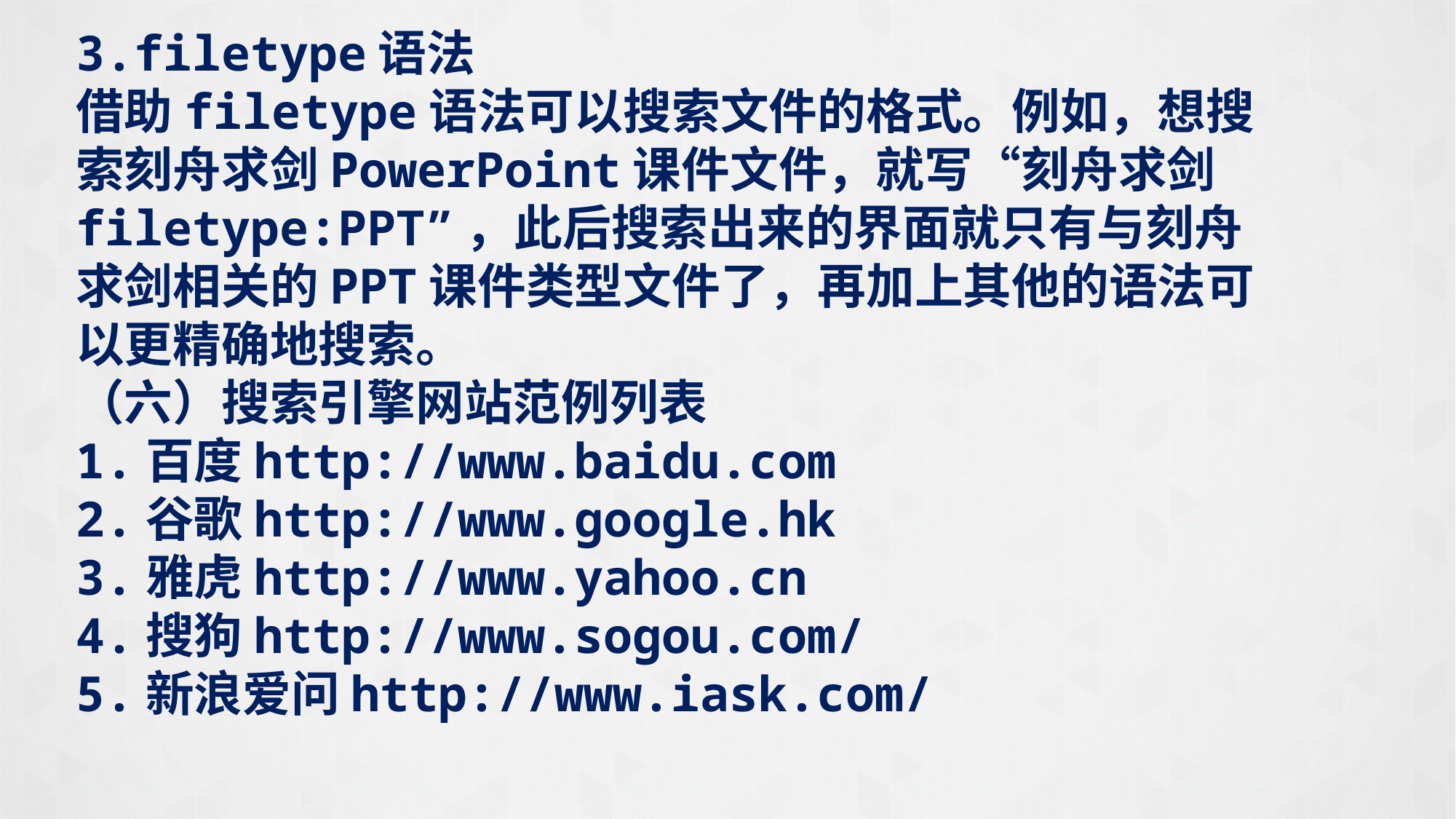

3.filetype语法
借助filetype语法可以搜索文件的格式。例如，想搜索刻舟求剑PowerPoint课件文件，就写“刻舟求剑filetype:PPT”，此后搜索出来的界面就只有与刻舟求剑相关的PPT课件类型文件了，再加上其他的语法可以更精确地搜索。
（六）搜索引擎网站范例列表
1.百度http://www.baidu.com
2.谷歌http://www.google.hk
3.雅虎http://www.yahoo.cn
4.搜狗http://www.sogou.com/
5.新浪爱问http://www.iask.com/